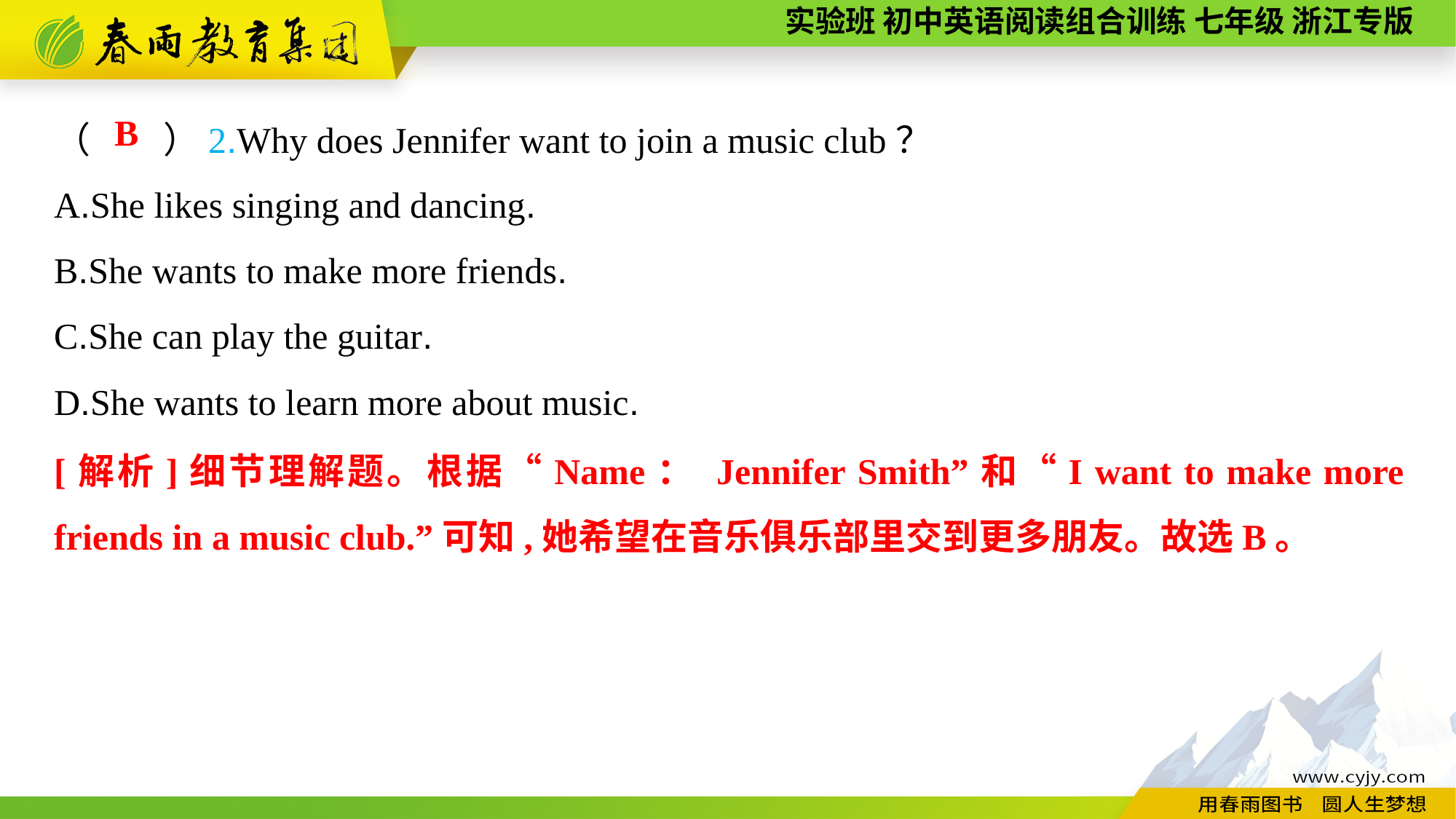

（　　）2.Why does Jennifer want to join a music club？
A.She likes singing and dancing.
B.She wants to make more friends.
C.She can play the guitar.
D.She wants to learn more about music.
B
[解析]细节理解题。根据“Name： Jennifer Smith”和“I want to make more friends in a music club.”可知,她希望在音乐俱乐部里交到更多朋友。故选B。